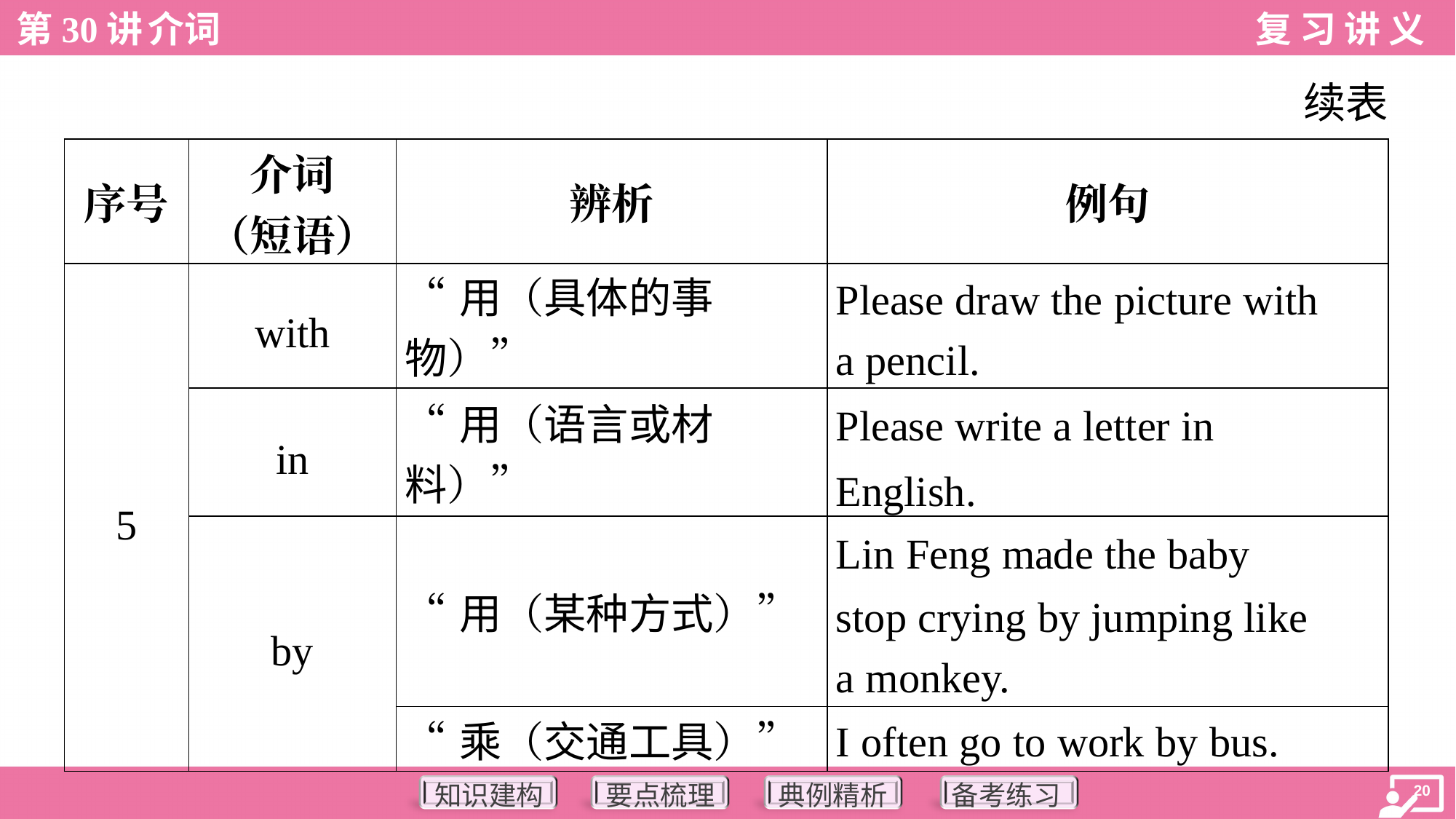

续表
| 序号 | 介词 （短语） | 辨析 | 例句 |
| --- | --- | --- | --- |
| 5 | with | “用（具体的事物）” | Please draw the picture with a pencil. |
|  | in | “用（语言或材料）” | Please write a letter in English. |
|  | by | “用（某种方式）” | Lin Feng made the baby stop crying by jumping like a monkey. |
|  |  | “乘（交通工具）” | I often go to work by bus. |